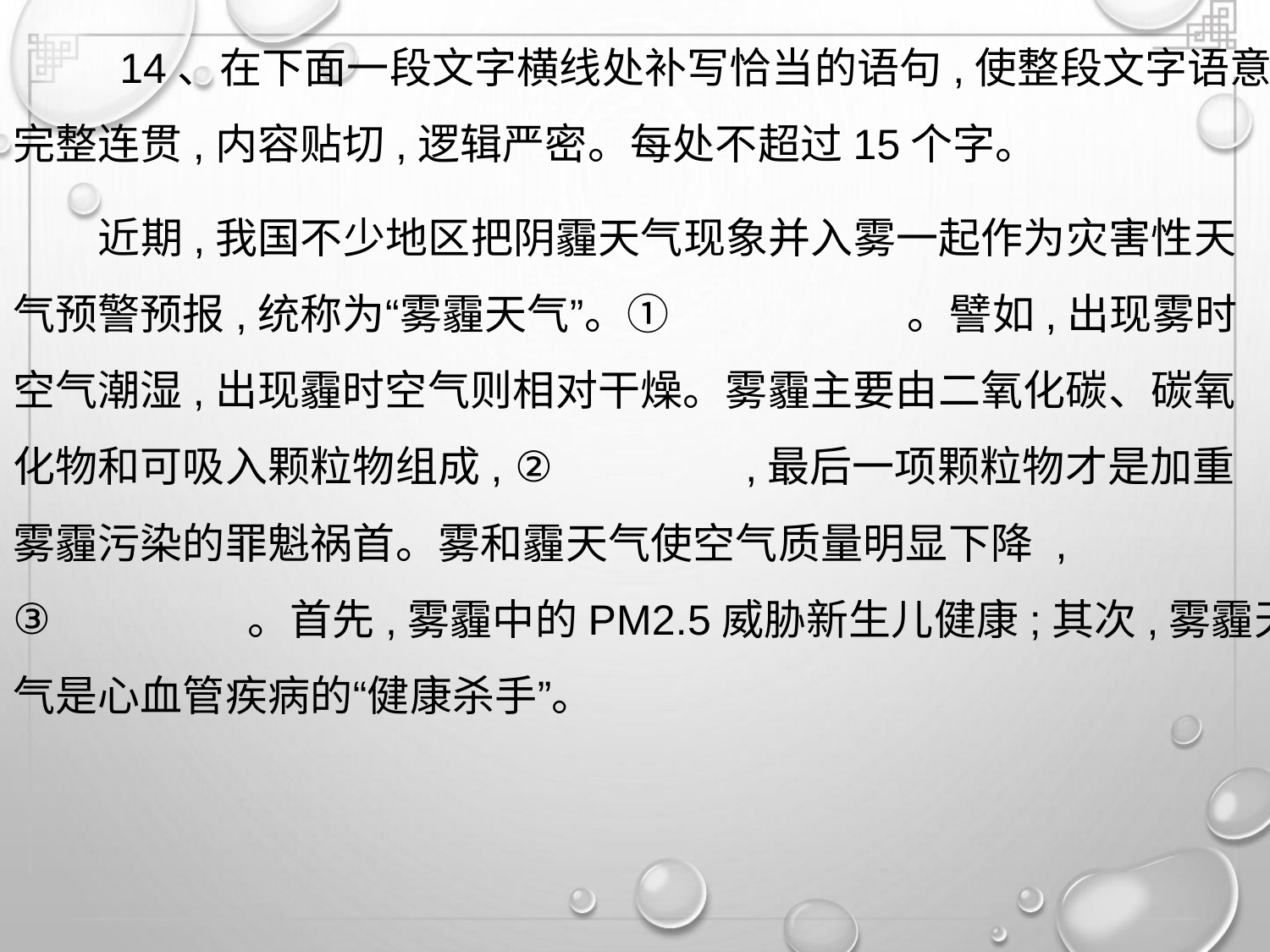

14、在下面一段文字横线处补写恰当的语句,使整段文字语意
完整连贯,内容贴切,逻辑严密。每处不超过15个字。
近期,我国不少地区把阴霾天气现象并入雾一起作为灾害性天
气预警预报,统称为“雾霾天气”。①
空气潮湿,出现霾时空气则相对干燥。雾霾主要由二氧化碳、碳氧
化物和可吸入颗粒物组成, ② ,最后一项颗粒物才是加重
雾霾污染的罪魁祸首。雾和霾天气使空气质量明显下降 ,
。首先,雾霾中的PM2.5威胁新生儿健康;其次,雾霾天
气是心血管疾病的“健康杀手”。
。譬如,出现雾时
③